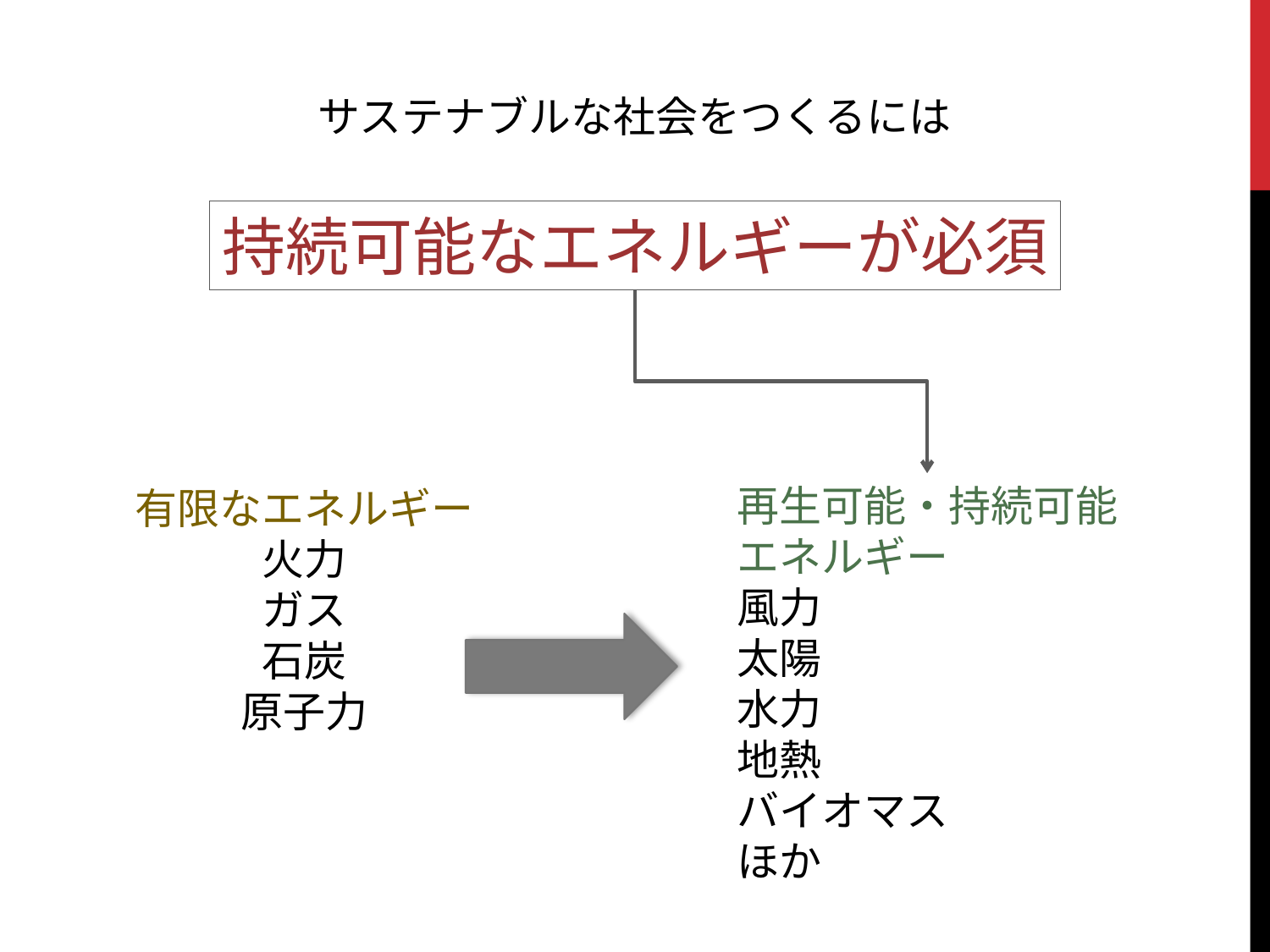

サステナブルな社会をつくるには
持続可能なエネルギーが必須
再生可能・持続可能
エネルギー
風力
太陽
水力
地熱
バイオマス
ほか
有限なエネルギー
火力
ガス
石炭
原子力